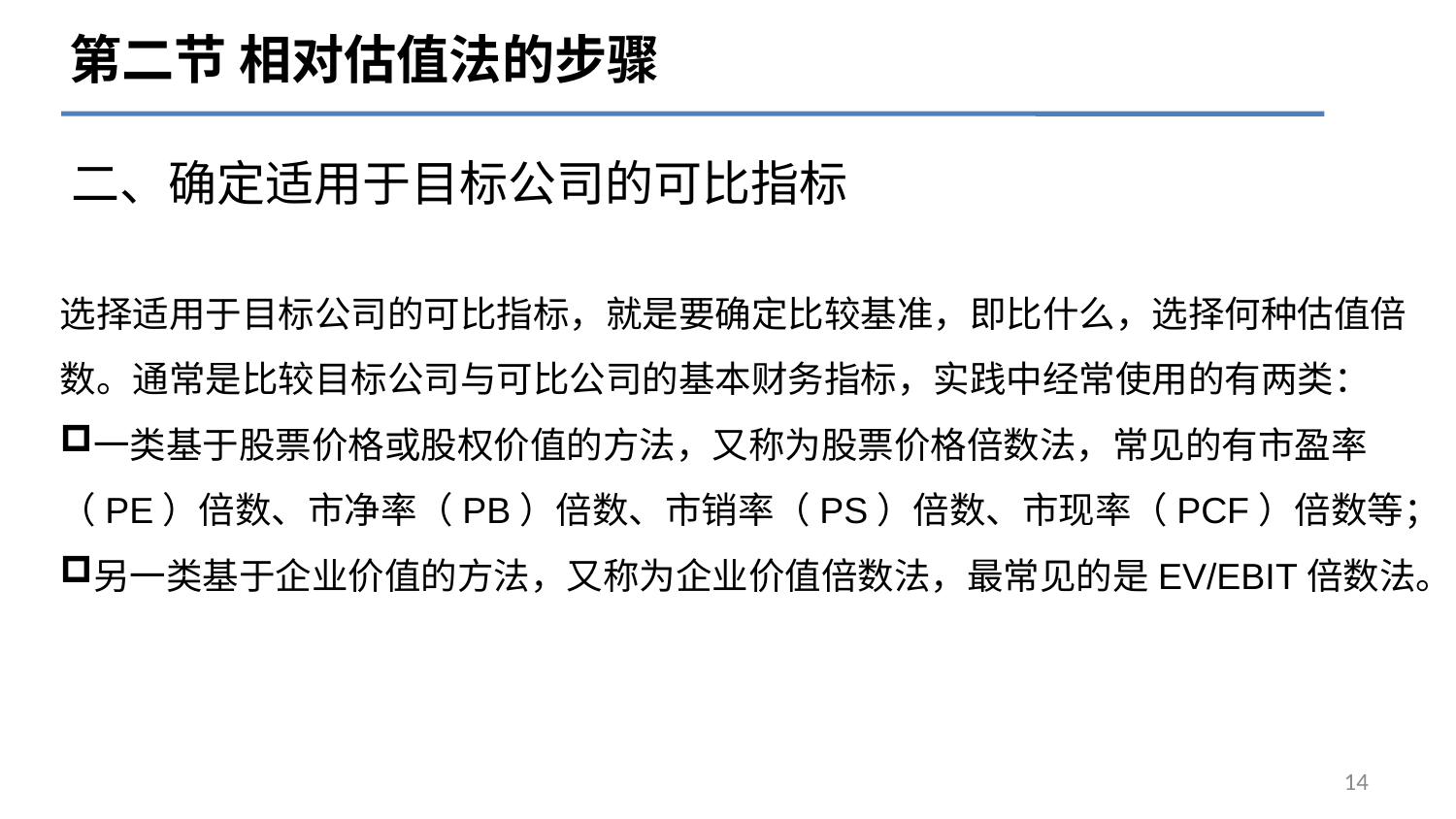

第二节 相对估值法的步骤
# 二、确定适用于目标公司的可比指标
选择适用于目标公司的可比指标，就是要确定比较基准，即比什么，选择何种估值倍数。通常是比较目标公司与可比公司的基本财务指标，实践中经常使用的有两类：
一类基于股票价格或股权价值的方法，又称为股票价格倍数法，常见的有市盈率（PE）倍数、市净率（PB）倍数、市销率（PS）倍数、市现率（PCF）倍数等；
另一类基于企业价值的方法，又称为企业价值倍数法，最常见的是EV/EBIT倍数法。
14